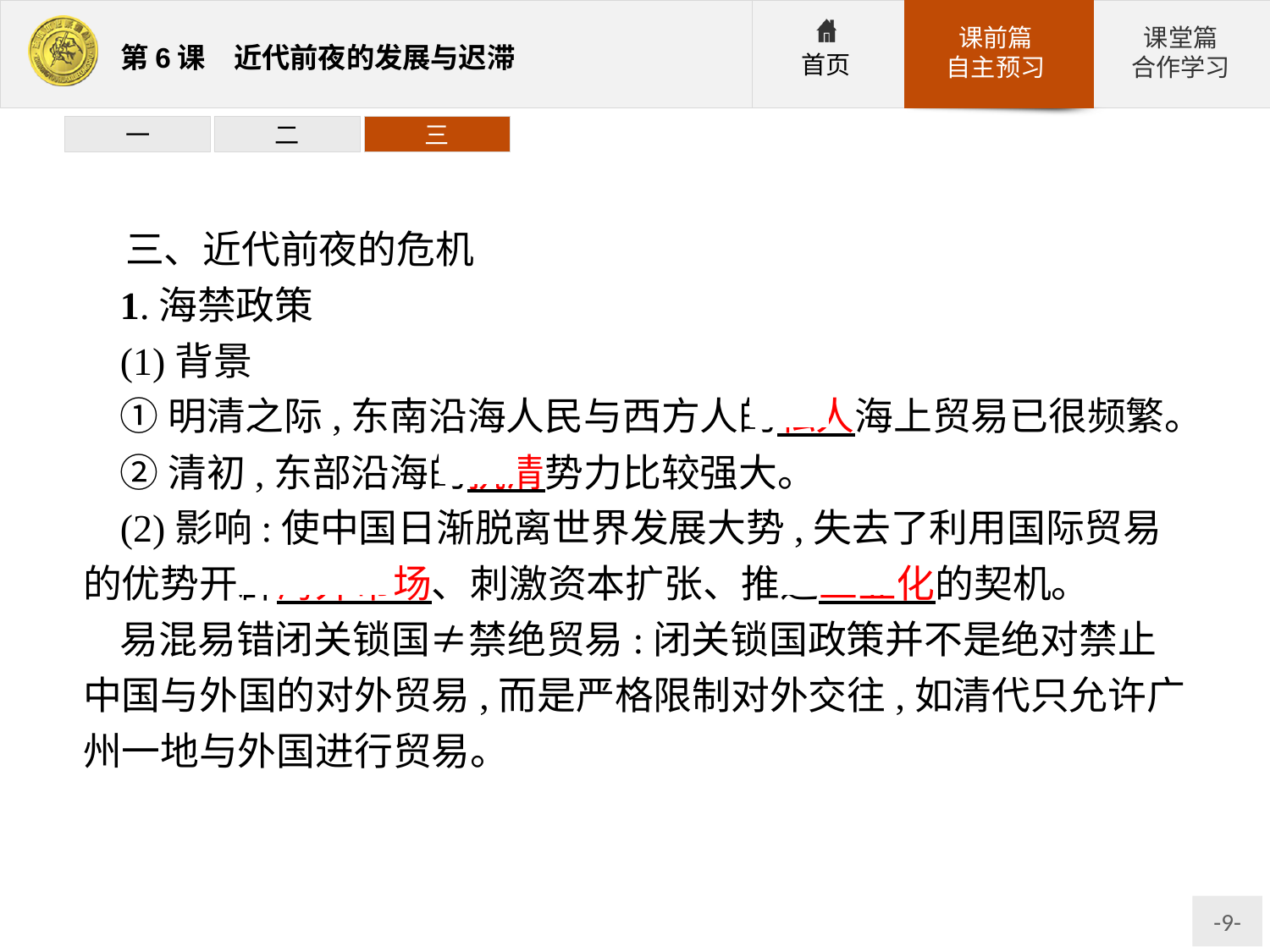

一
二
三
三、近代前夜的危机
1.海禁政策
(1)背景
①明清之际,东南沿海人民与西方人的私人海上贸易已很频繁。
②清初,东部沿海的抗清势力比较强大。
(2)影响:使中国日渐脱离世界发展大势,失去了利用国际贸易的优势开辟海外市场、刺激资本扩张、推进工业化的契机。
易混易错闭关锁国≠禁绝贸易:闭关锁国政策并不是绝对禁止中国与外国的对外贸易,而是严格限制对外交往,如清代只允许广州一地与外国进行贸易。